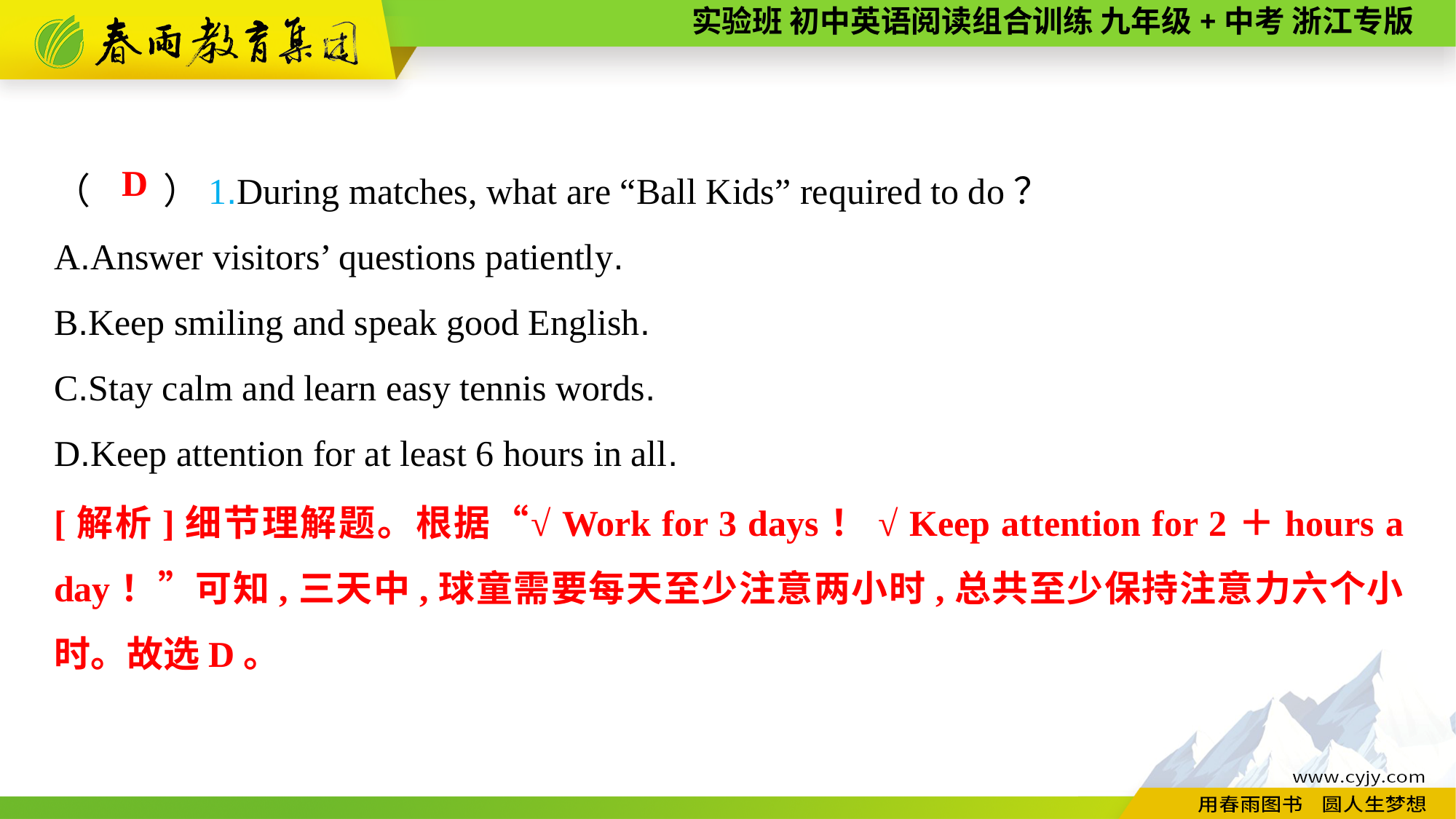

（　　）1.During matches, what are “Ball Kids” required to do？
A.Answer visitors’ questions patiently.
B.Keep smiling and speak good English.
C.Stay calm and learn easy tennis words.
D.Keep attention for at least 6 hours in all.
D
[解析]细节理解题。根据“√Work for 3 days！ √Keep attention for 2＋hours a day！”可知,三天中,球童需要每天至少注意两小时,总共至少保持注意力六个小时。故选D。